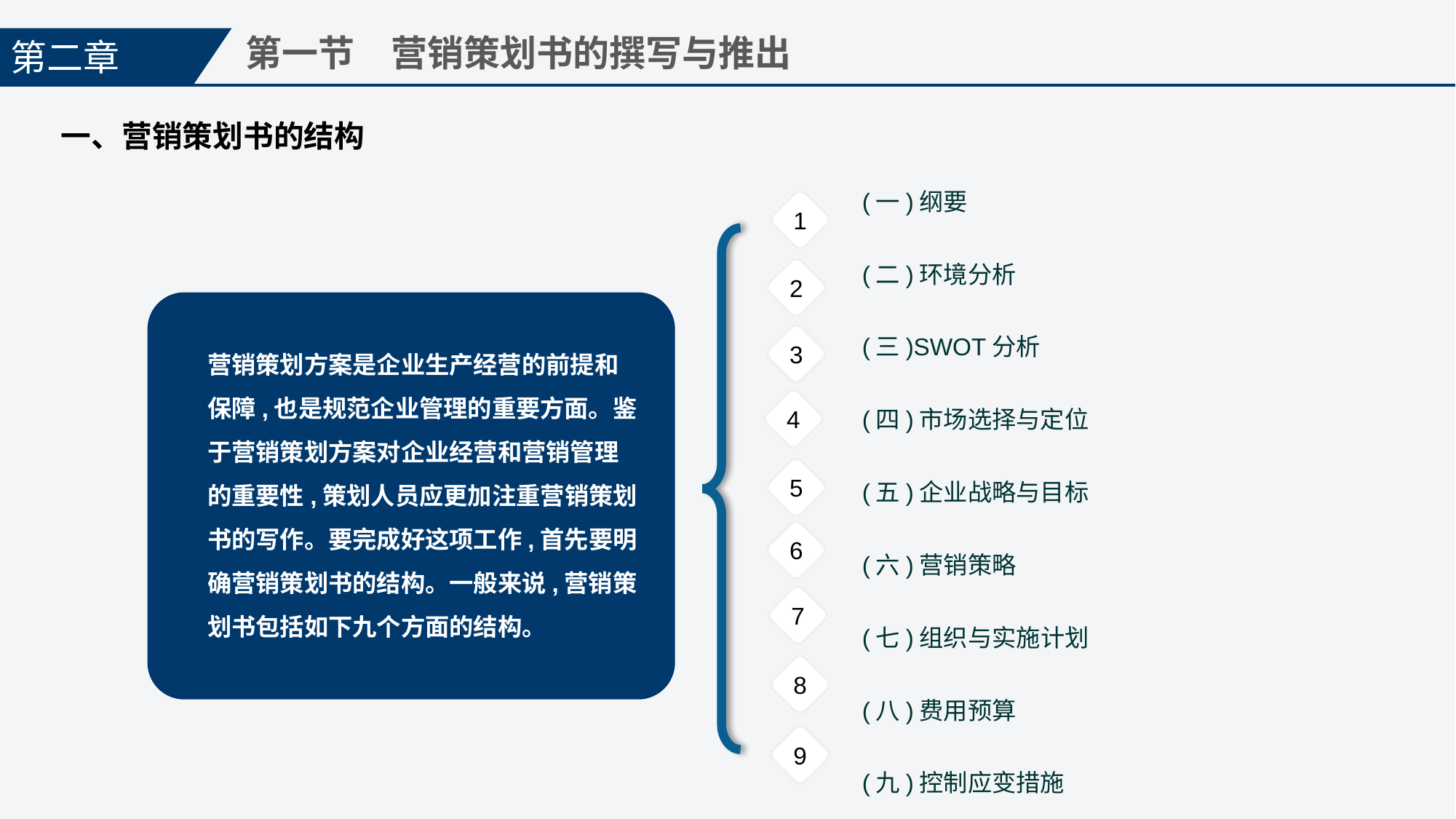

第二章
第一节　营销策划书的撰写与推出
一、营销策划书的结构
(一)纲要
(二)环境分析
(三)SWOT分析
(四)市场选择与定位
(五)企业战略与目标
(六)营销策略
(七)组织与实施计划
(八)费用预算
(九)控制应变措施
1

2

3
营销策划方案是企业生产经营的前提和保障,也是规范企业管理的重要方面。鉴于营销策划方案对企业经营和营销管理的重要性,策划人员应更加注重营销策划书的写作。要完成好这项工作,首先要明确营销策划书的结构。一般来说,营销策划书包括如下九个方面的结构。
4
5
6
7
8
9